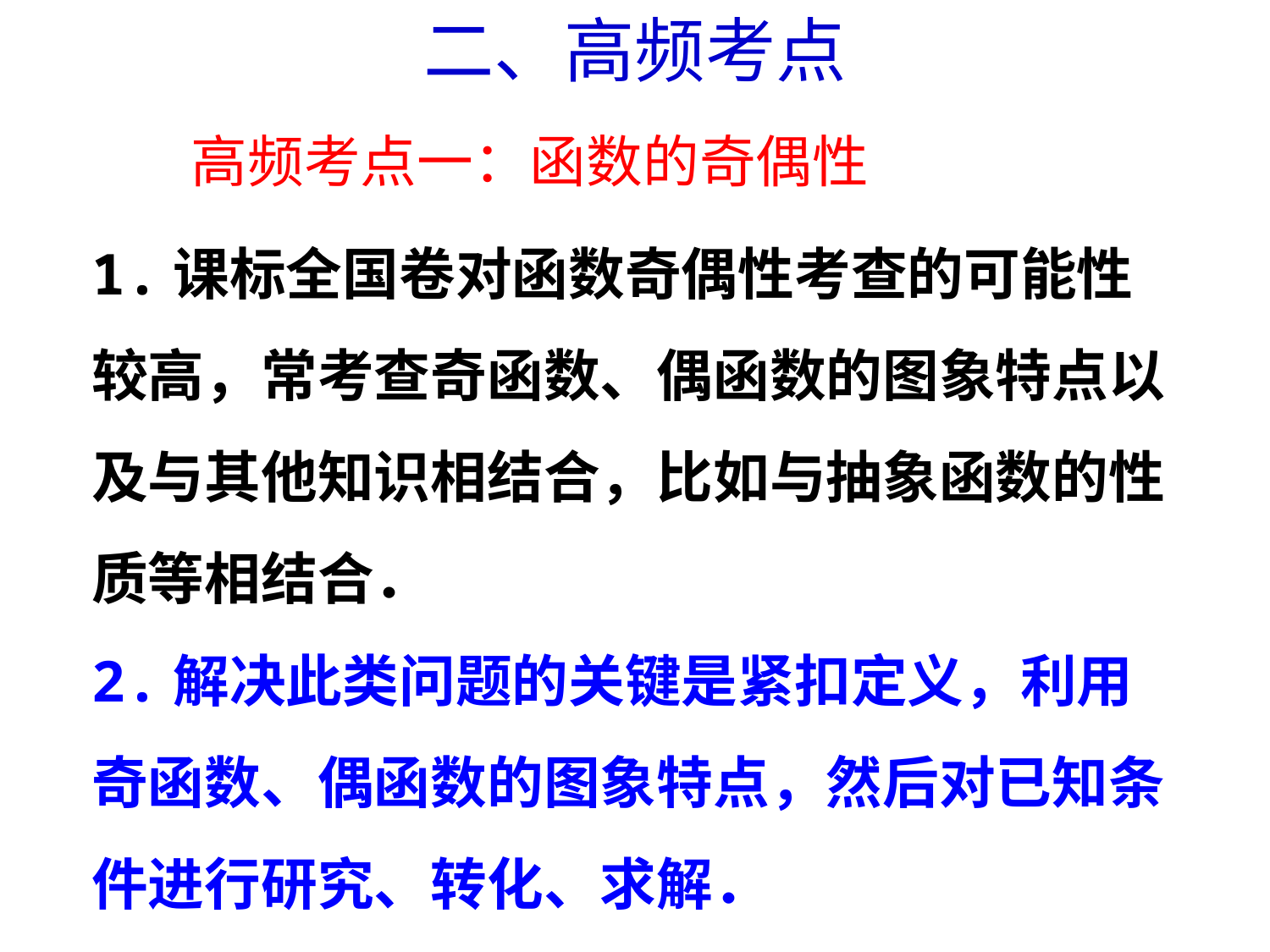

二、高频考点
高频考点一：函数的奇偶性
1.课标全国卷对函数奇偶性考查的可能性较高，常考查奇函数、偶函数的图象特点以及与其他知识相结合，比如与抽象函数的性质等相结合．
2.解决此类问题的关键是紧扣定义，利用奇函数、偶函数的图象特点，然后对已知条件进行研究、转化、求解．